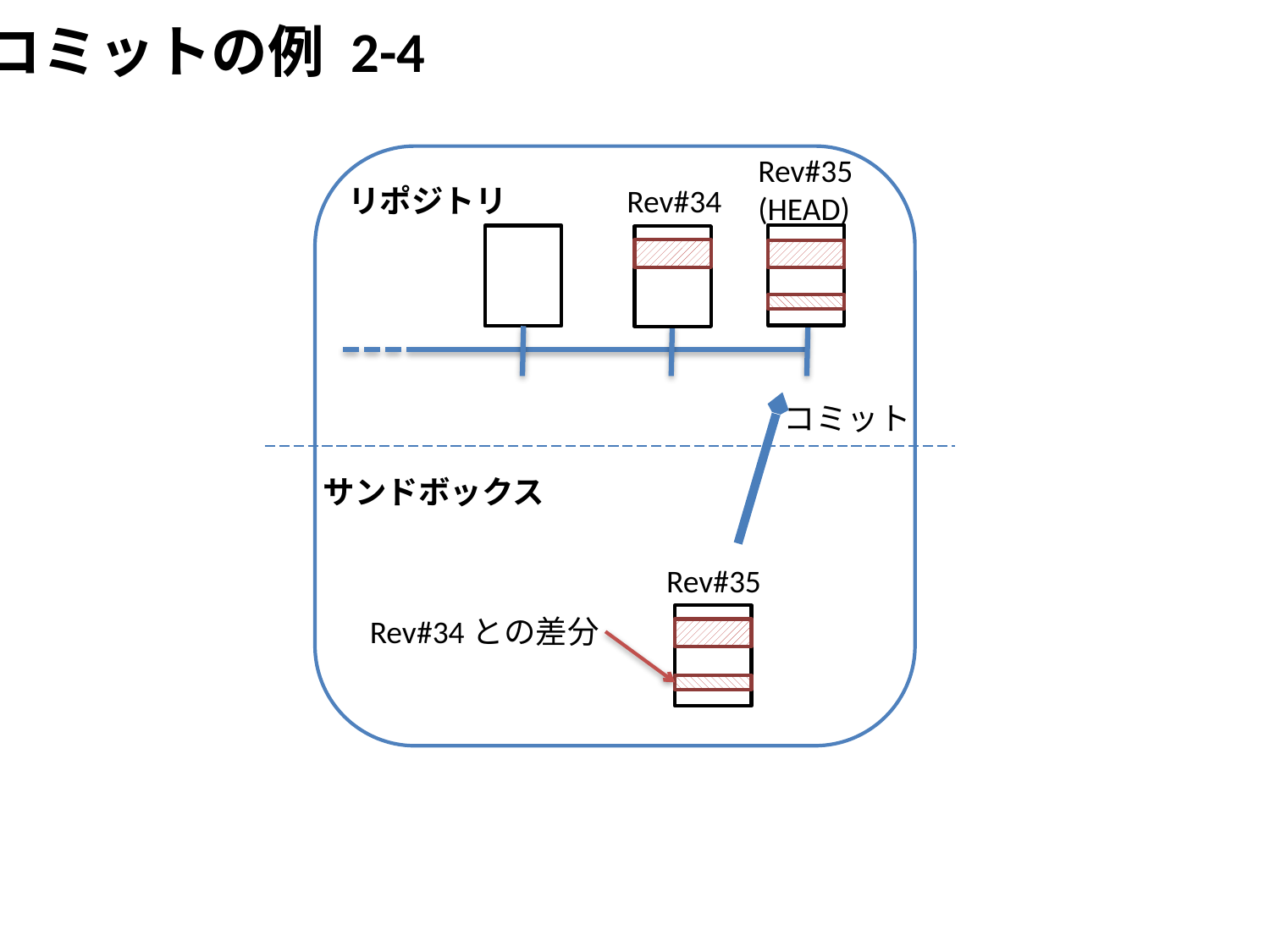

コミットの例 2-4
Rev#35
(HEAD)

リポジトリ
Rev#34

コミット
サンドボックス
Rev#35

Rev#34との差分